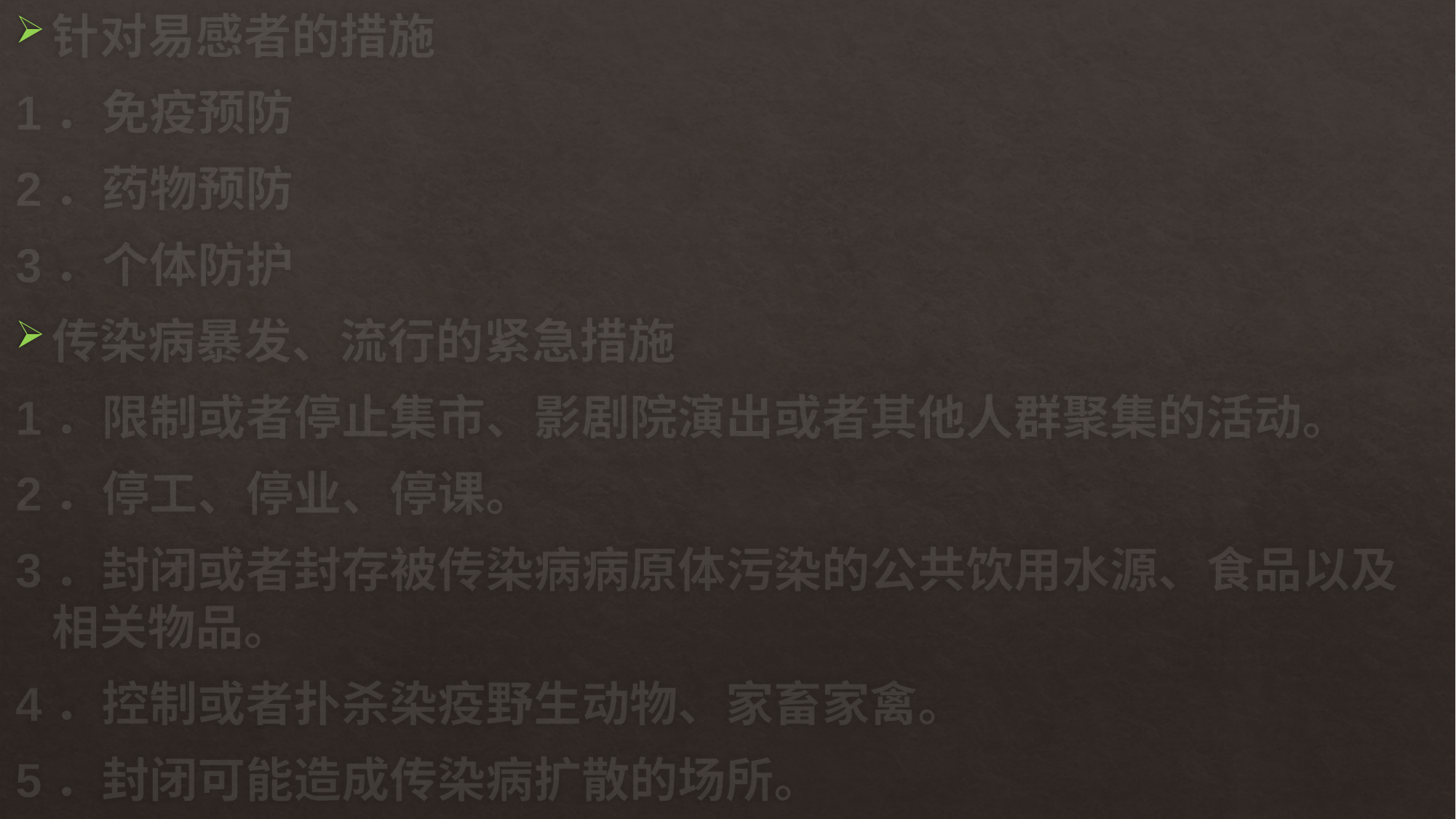

针对易感者的措施
1．免疫预防
2．药物预防
3．个体防护
传染病暴发、流行的紧急措施
1．限制或者停止集市、影剧院演出或者其他人群聚集的活动。
2．停工、停业、停课。
3．封闭或者封存被传染病病原体污染的公共饮用水源、食品以及相关物品。
4．控制或者扑杀染疫野生动物、家畜家禽。
5．封闭可能造成传染病扩散的场所。